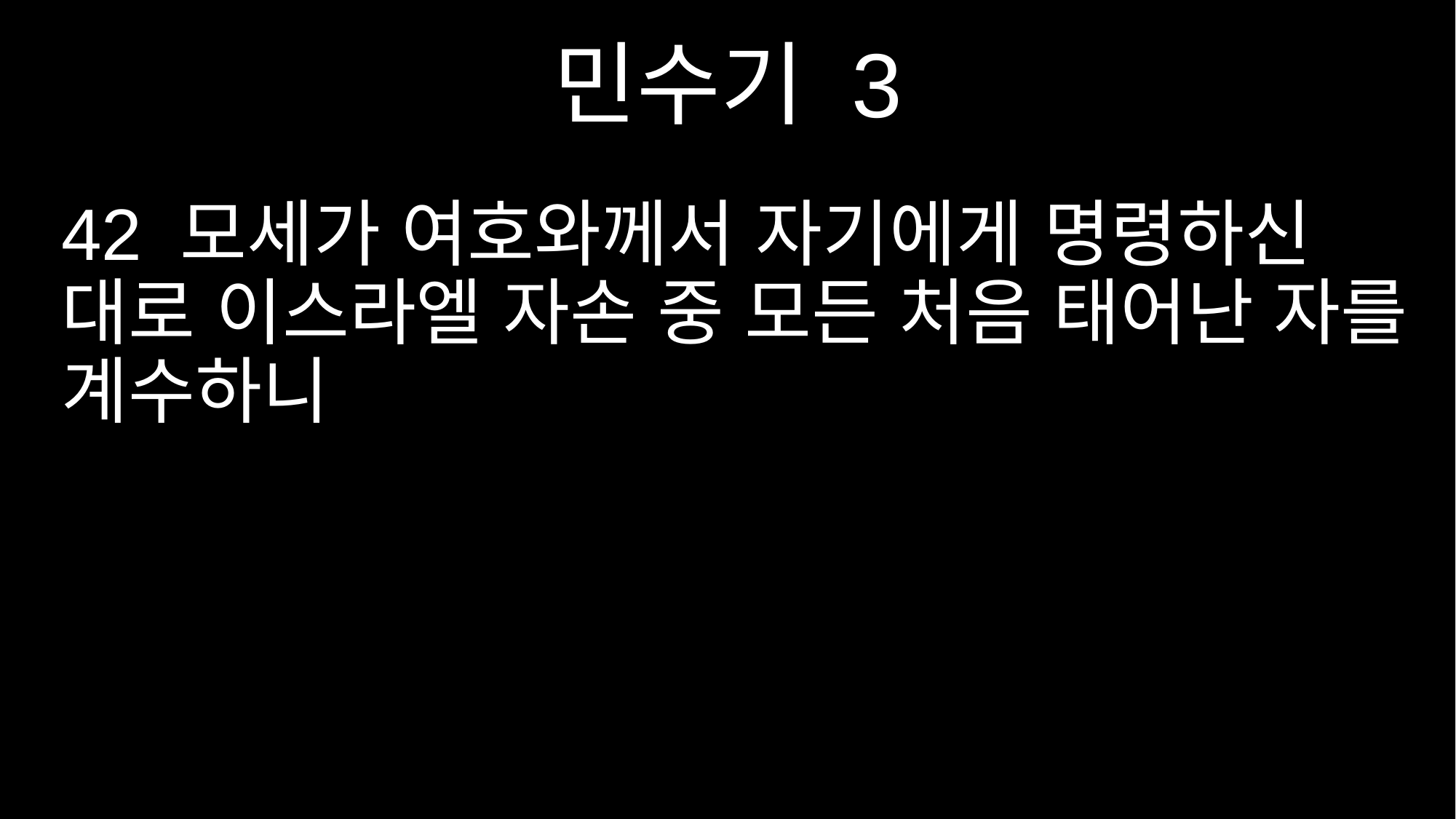

민수기 3
42 모세가 여호와께서 자기에게 명령하신 대로 이스라엘 자손 중 모든 처음 태어난 자를 계수하니